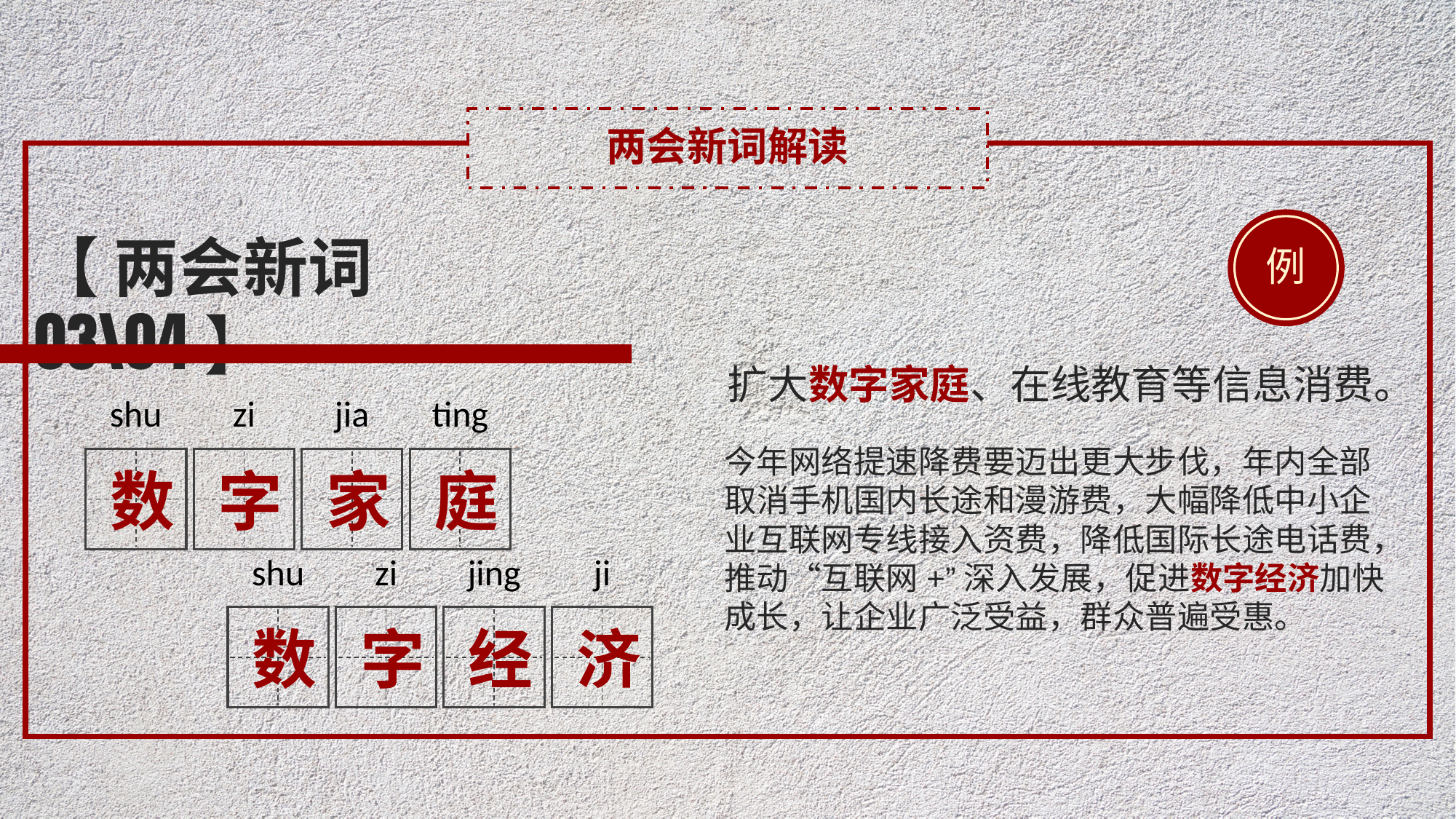

两会新词解读

例
【 两会新词   03\04】

扩大数字家庭、在线教育等信息消费。
shu

数
zi

字
jia

家
ting

庭
今年网络提速降费要迈出更大步伐，年内全部取消手机国内长途和漫游费，大幅降低中小企业互联网专线接入资费，降低国际长途电话费，推动“互联网+”深入发展，促进数字经济加快成长，让企业广泛受益，群众普遍受惠。
shu

数
zi

字
jing

经
ji

济